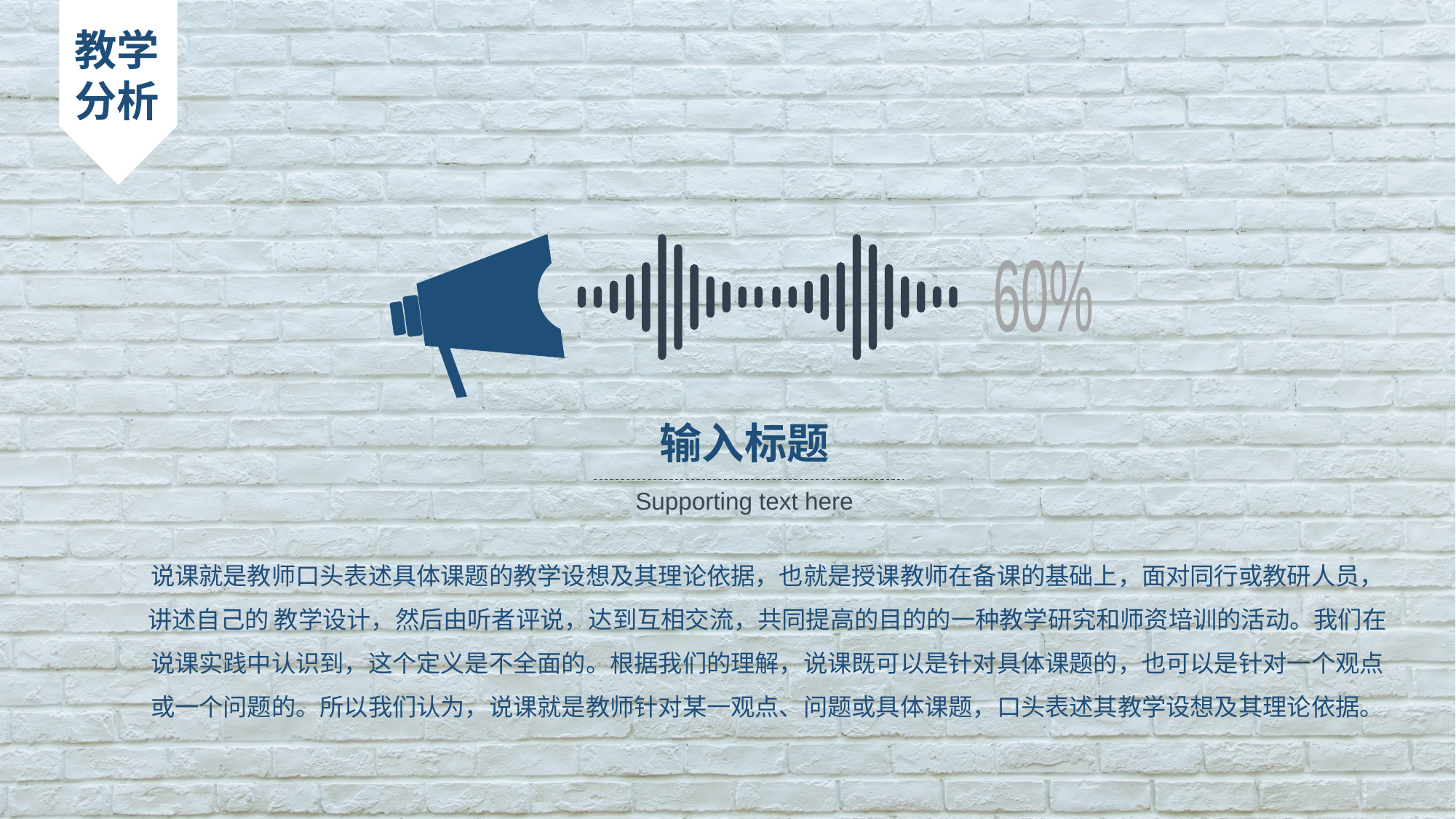

教学分析

60%
输入标题
Supporting text here
说课就是教师口头表述具体课题的教学设想及其理论依据，也就是授课教师在备课的基础上，面对同行或教研人员，讲述自己的 教学设计，然后由听者评说，达到互相交流，共同提高的目的的一种教学研究和师资培训的活动。我们在说课实践中认识到，这个定义是不全面的。根据我们的理解，说课既可以是针对具体课题的，也可以是针对一个观点或一个问题的。所以我们认为，说课就是教师针对某一观点、问题或具体课题，口头表述其教学设想及其理论依据。